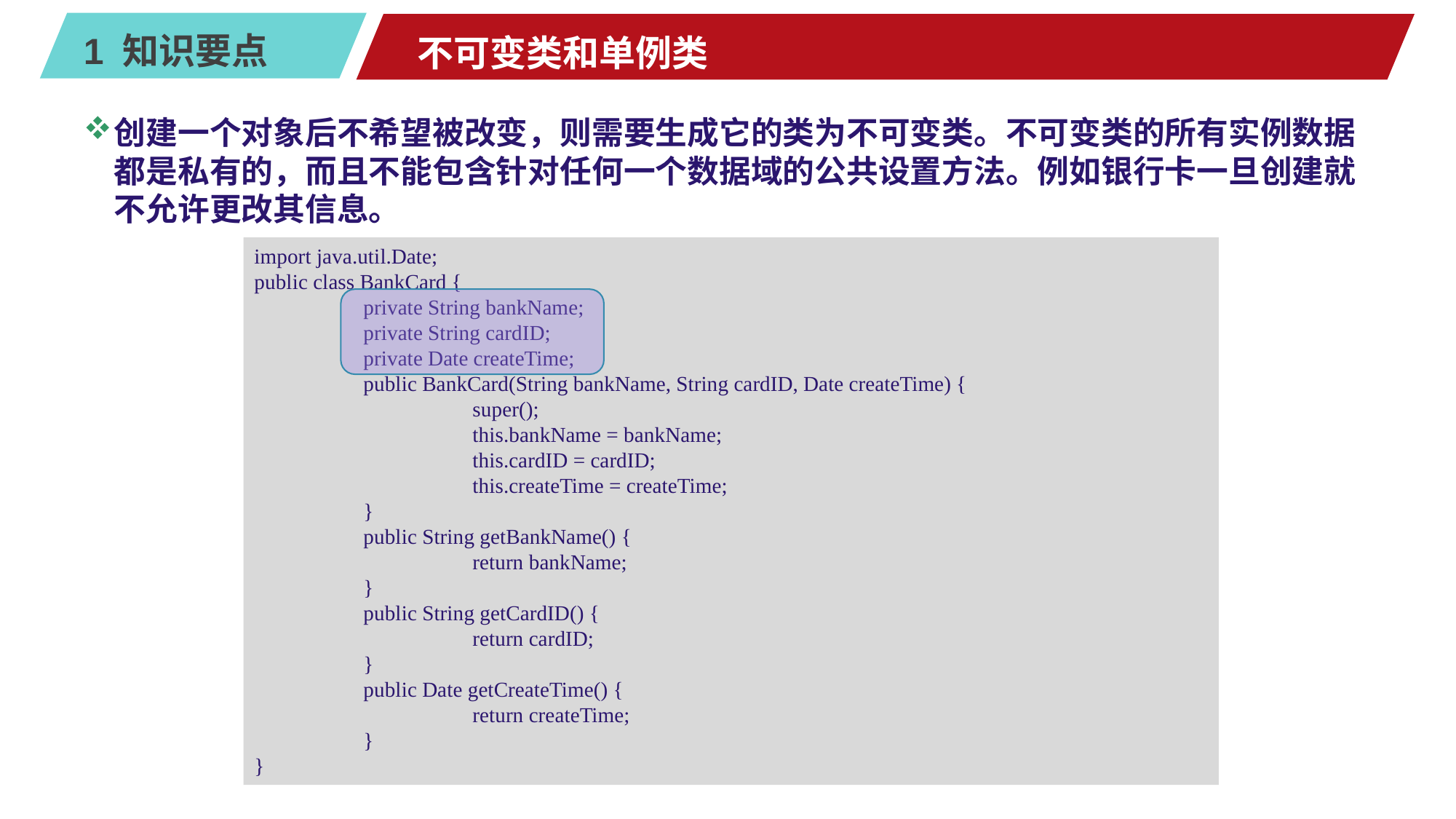

# 不可变类和单例类
创建一个对象后不希望被改变，则需要生成它的类为不可变类。不可变类的所有实例数据都是私有的，而且不能包含针对任何一个数据域的公共设置方法。例如银行卡一旦创建就不允许更改其信息。

import java.util.Date;public class BankCard {	private String bankName;	private String cardID;	private Date createTime;	public BankCard(String bankName, String cardID, Date createTime) {		super();		this.bankName = bankName;		this.cardID = cardID;		this.createTime = createTime;	}	public String getBankName() {		return bankName;	}	public String getCardID() {		return cardID;	}	public Date getCreateTime() {		return createTime;	}}